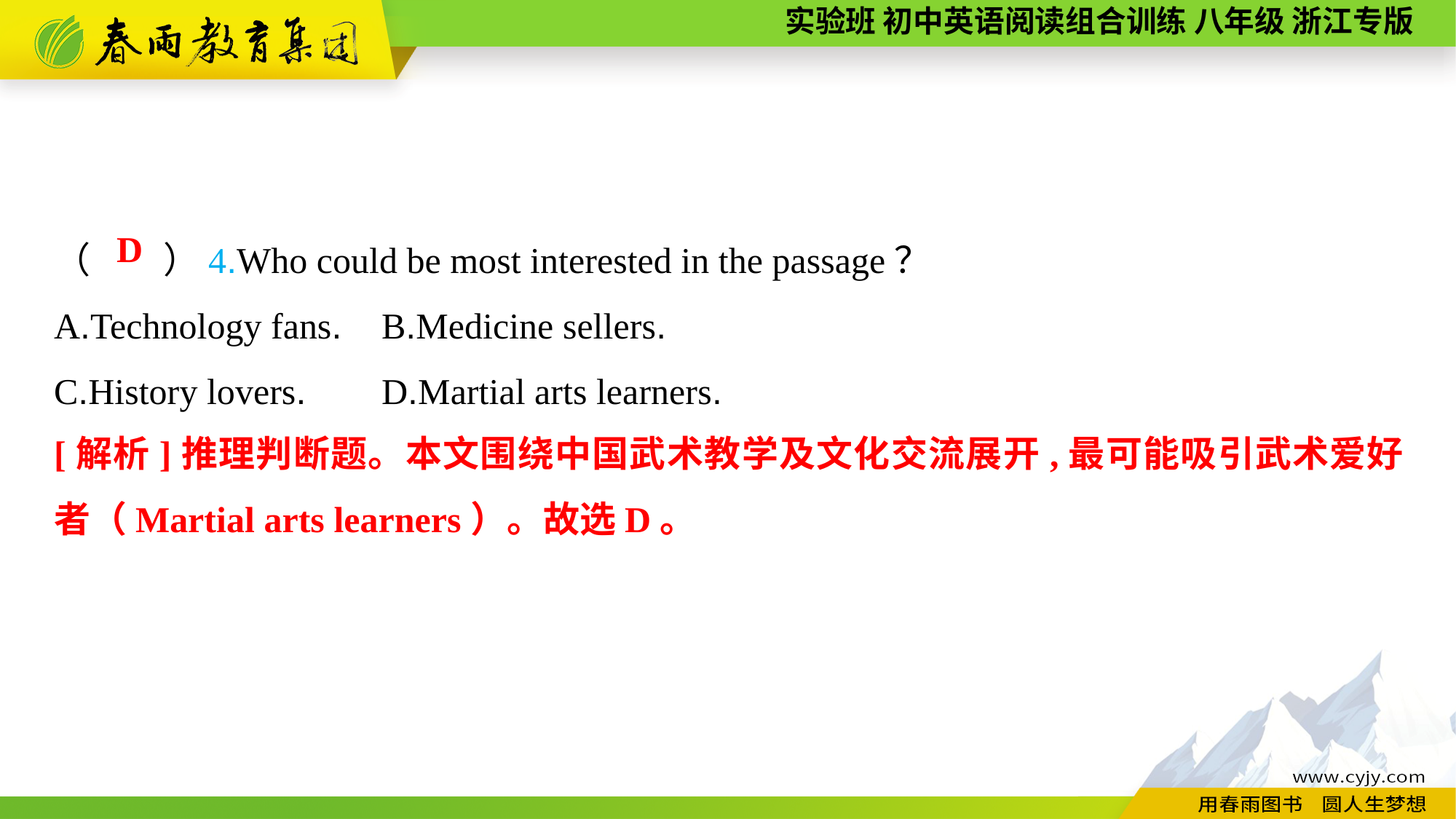

（　　）4.Who could be most interested in the passage？
A.Technology fans.	B.Medicine sellers.
C.History lovers.	D.Martial arts learners.
D
[解析]推理判断题。本文围绕中国武术教学及文化交流展开,最可能吸引武术爱好者（Martial arts learners）。故选D。